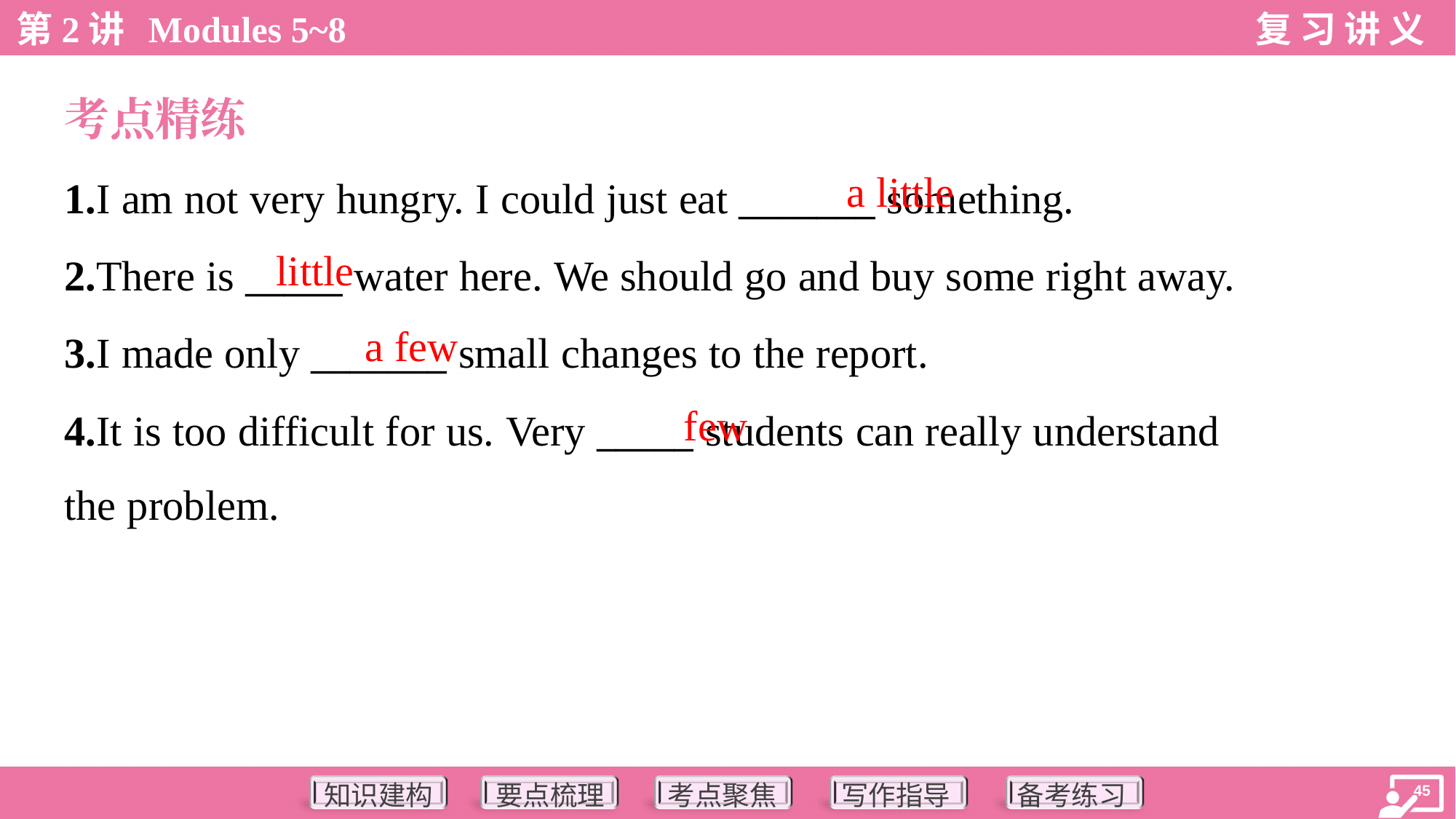

考点精练
a little
1.I am not very hungry. I could just eat _______ something.
2.There is _____ water here. We should go and buy some right away.
3.I made only _______ small changes to the report.
4.It is too difficult for us. Very _____ students can really understand
the problem.
little
a few
few